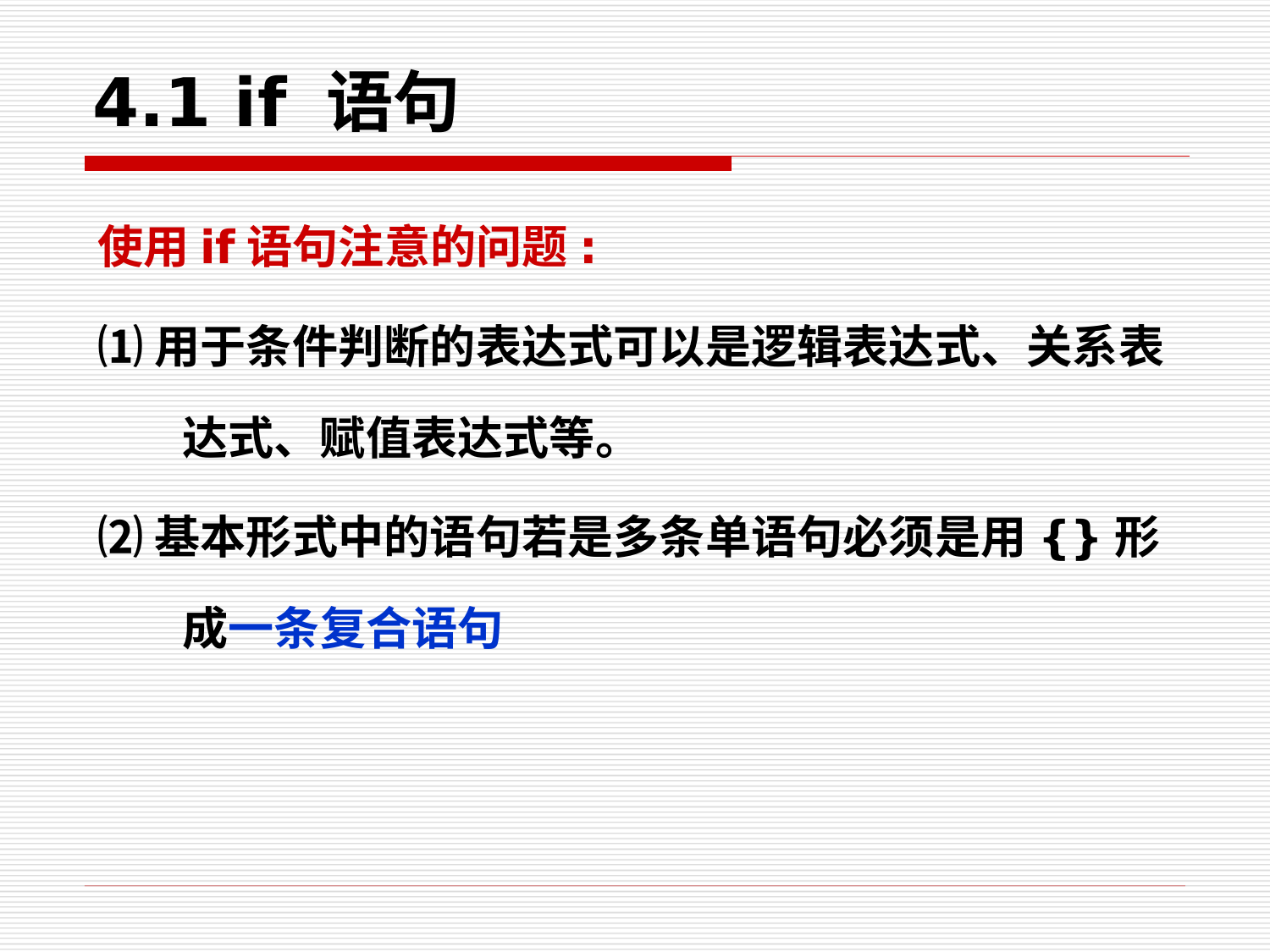

# 4.1 if 语句
使用if语句注意的问题:
⑴用于条件判断的表达式可以是逻辑表达式、关系表达式、赋值表达式等。
⑵基本形式中的语句若是多条单语句必须是用{}形成一条复合语句